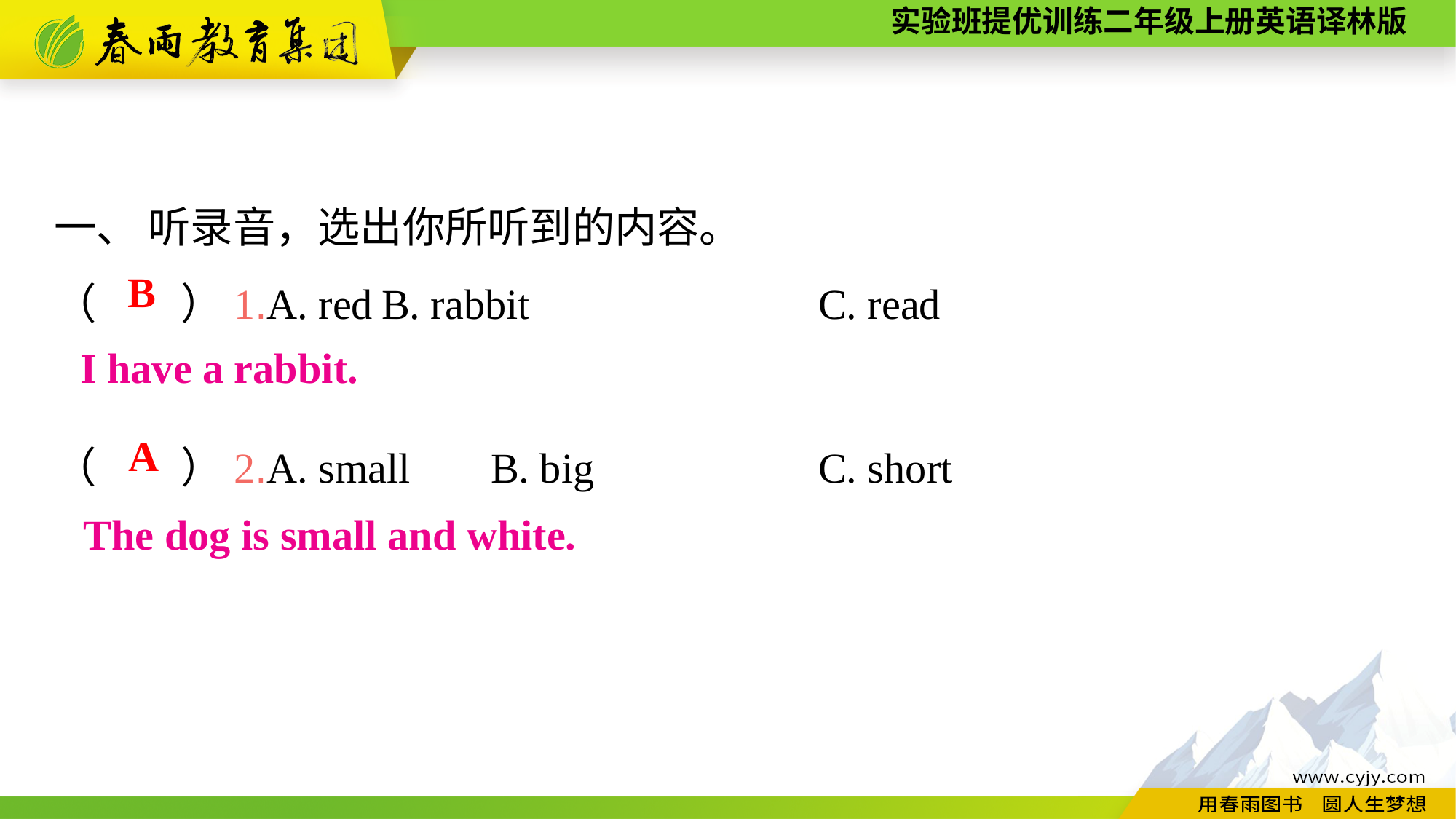

一、 听录音，选出你所听到的内容。
（　　）1.A. red	B. rabbit			C. read

（　　）2.A. small	B. big			C. short
B
I have a rabbit.
A
The dog is small and white.